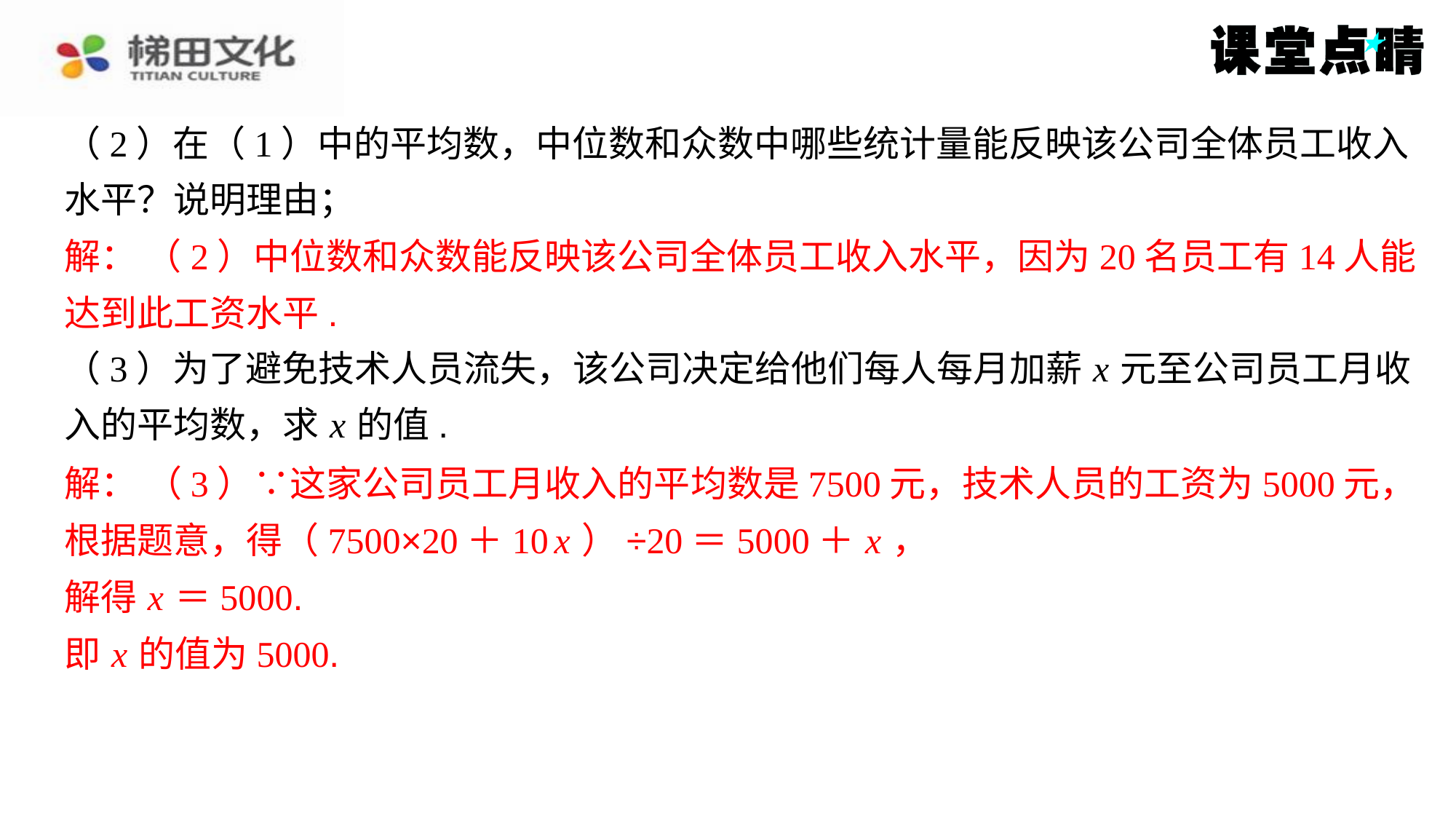

（2）在（1）中的平均数，中位数和众数中哪些统计量能反映该公司全体员工收入
水平？说明理由；
解： （2）中位数和众数能反映该公司全体员工收入水平，因为20名员工有14人能
达到此工资水平.
（3）为了避免技术人员流失，该公司决定给他们每人每月加薪 x 元至公司员工月收
入的平均数，求 x 的值.
解： （3）∵这家公司员工月收入的平均数是7500元，技术人员的工资为5000元，
根据题意，得（7500×20＋10 x ）÷20＝5000＋ x ，
解得 x ＝5000.
即 x 的值为5000.
解： （2）中位数和众数能反映该公司全体员工收入水平，因为20名员工有14人能
达到此工资水平.
解： （3）∵这家公司员工月收入的平均数是7500元，技术人员的工资为5000元，
根据题意，得（7500×20＋10 x ）÷20＝5000＋ x ，
解得 x ＝5000.
即 x 的值为5000.